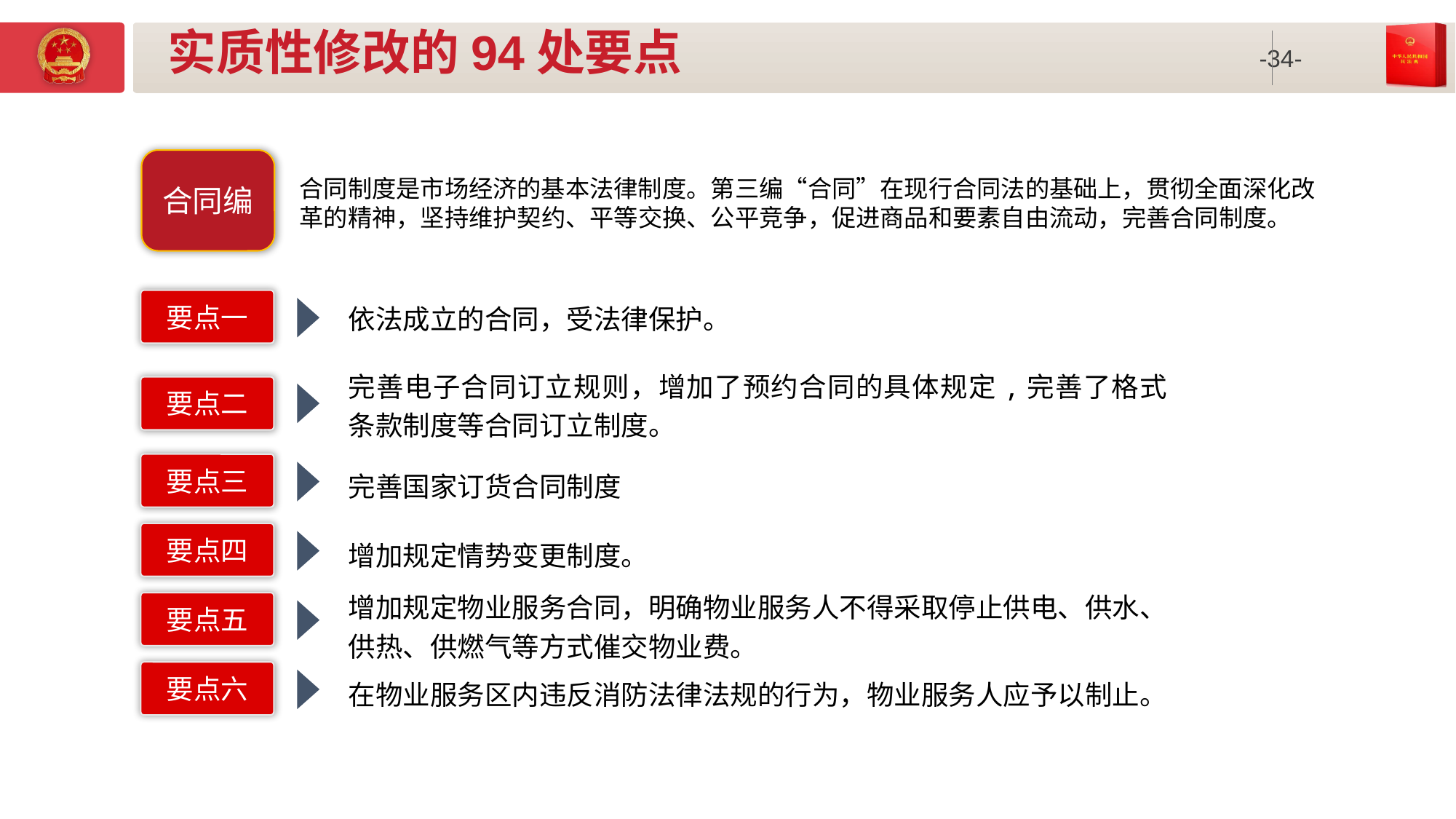

# 实质性修改的94处要点
合同编
合同制度是市场经济的基本法律制度。第三编“合同”在现行合同法的基础上，贯彻全面深化改革的精神，坚持维护契约、平等交换、公平竞争，促进商品和要素自由流动，完善合同制度。
要点一
依法成立的合同，受法律保护。

完善电子合同订立规则，增加了预约合同的具体规定,完善了格式条款制度等合同订立制度。
要点二

要点三
完善国家订货合同制度

要点四
增加规定情势变更制度。

增加规定物业服务合同，明确物业服务人不得采取停止供电、供水、供热、供燃气等方式催交物业费。
要点五

要点六
在物业服务区内违反消防法律法规的行为，物业服务人应予以制止。